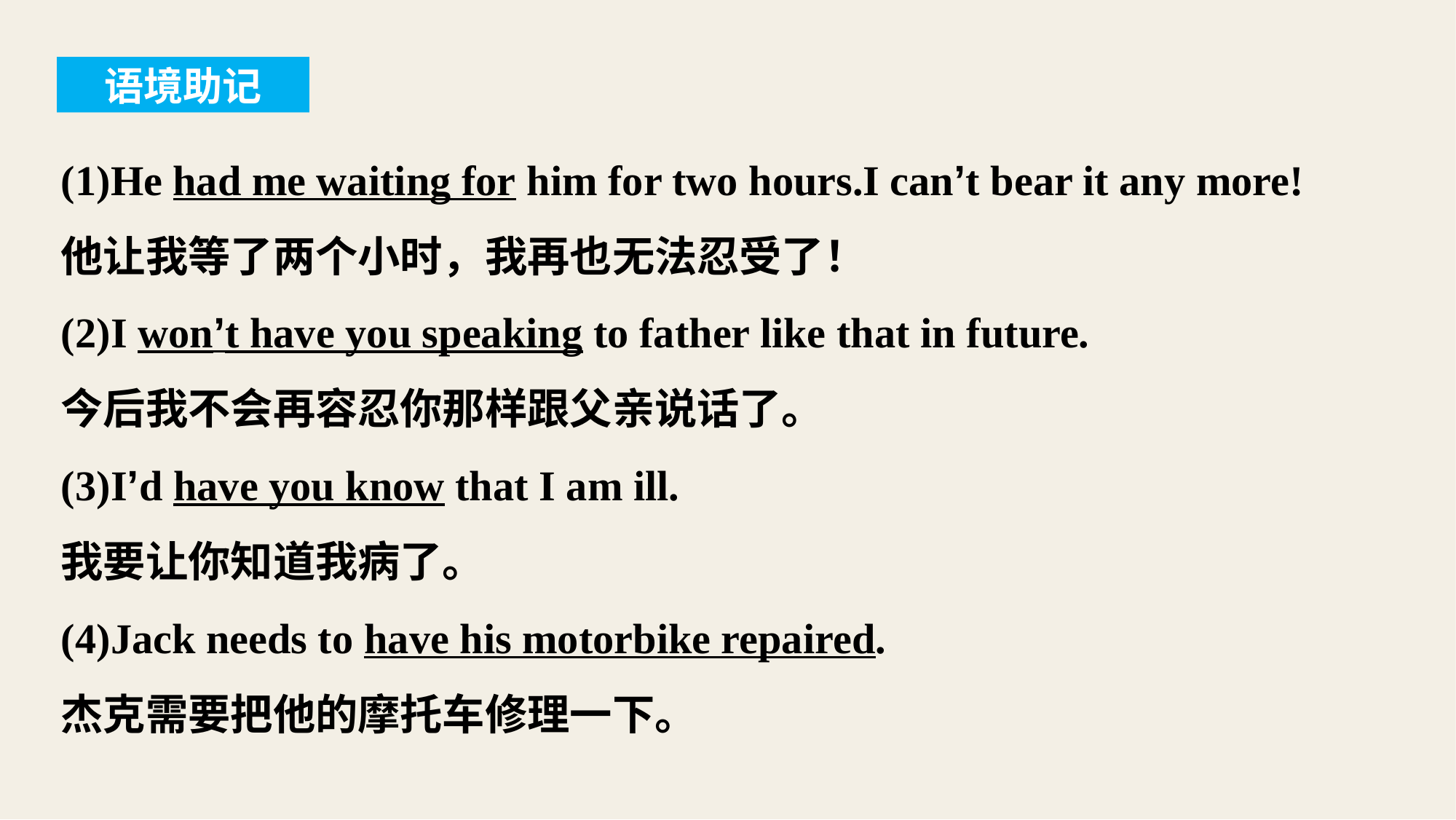

语境助记
(1)He had me waiting for him for two hours.I can’t bear it any more!
他让我等了两个小时，我再也无法忍受了！
(2)I won’t have you speaking to father like that in future.
今后我不会再容忍你那样跟父亲说话了。
(3)I’d have you know that I am ill.
我要让你知道我病了。
(4)Jack needs to have his motorbike repaired.
杰克需要把他的摩托车修理一下。